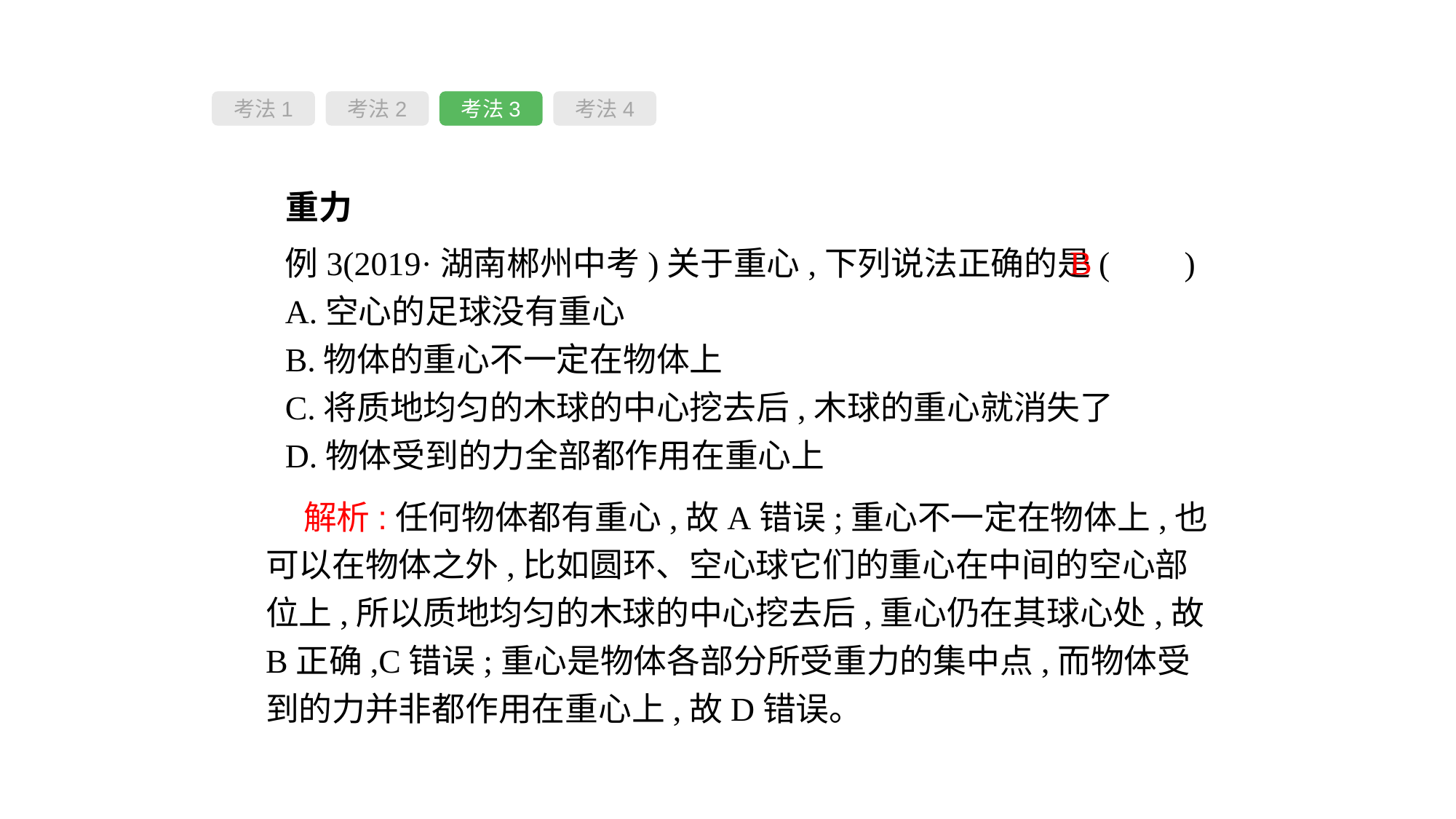

考法1
考法2
考法3
考法4
    重力
B
例3(2019·湖南郴州中考)关于重心,下列说法正确的是(   　)
A.空心的足球没有重心
B.物体的重心不一定在物体上
C.将质地均匀的木球的中心挖去后,木球的重心就消失了
D.物体受到的力全部都作用在重心上
    解析:任何物体都有重心,故A错误;重心不一定在物体上,也可以在物体之外,比如圆环、空心球它们的重心在中间的空心部位上,所以质地均匀的木球的中心挖去后,重心仍在其球心处,故B正确,C错误;重心是物体各部分所受重力的集中点,而物体受到的力并非都作用在重心上,故D错误。